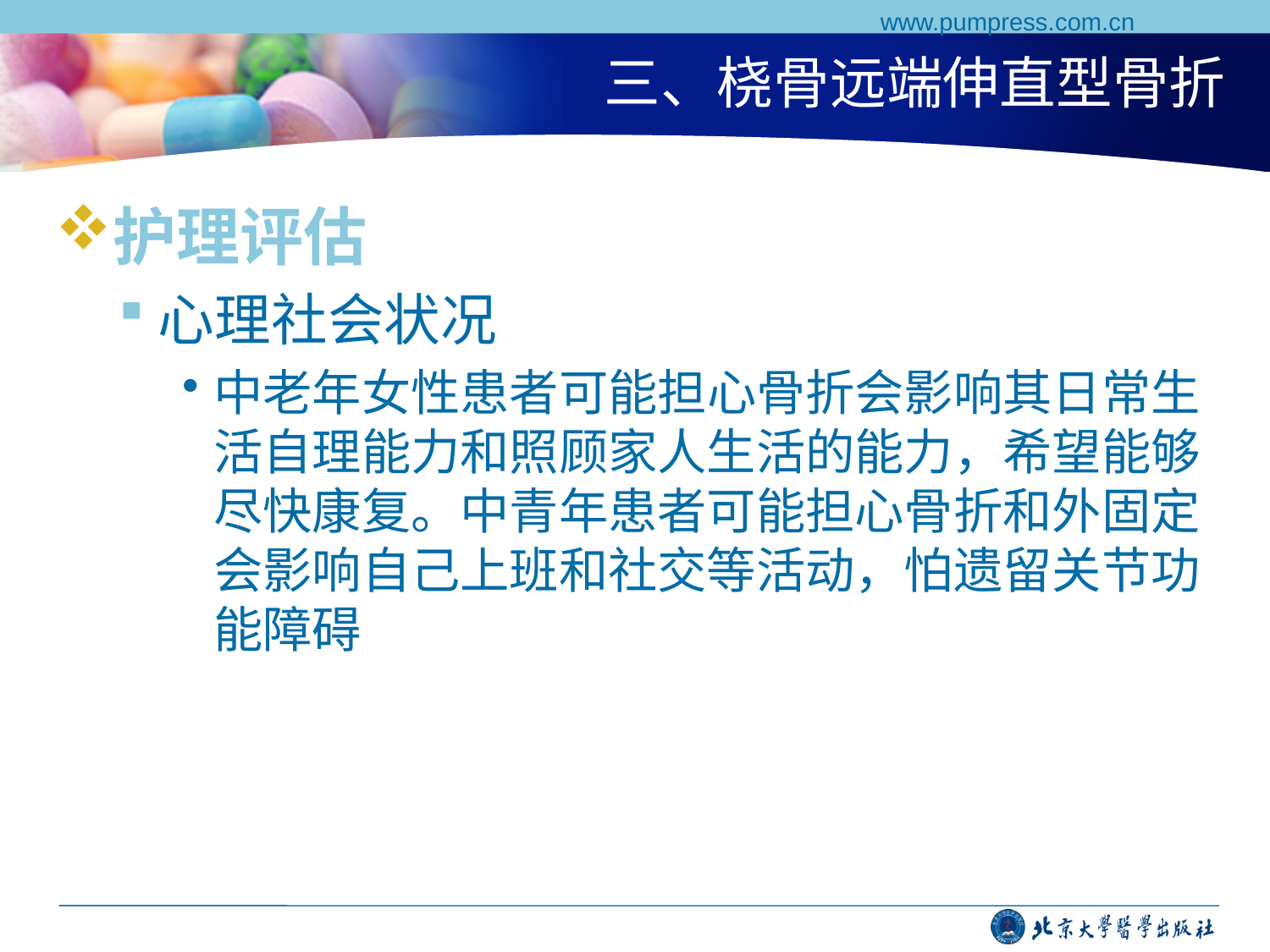

www.pumpress.com.cn
# 三、桡骨远端伸直型骨折
护理评估
心理社会状况
中老年女性患者可能担心骨折会影响其日常生活自理能力和照顾家人生活的能力，希望能够尽快康复。中青年患者可能担心骨折和外固定会影响自己上班和社交等活动，怕遗留关节功能障碍